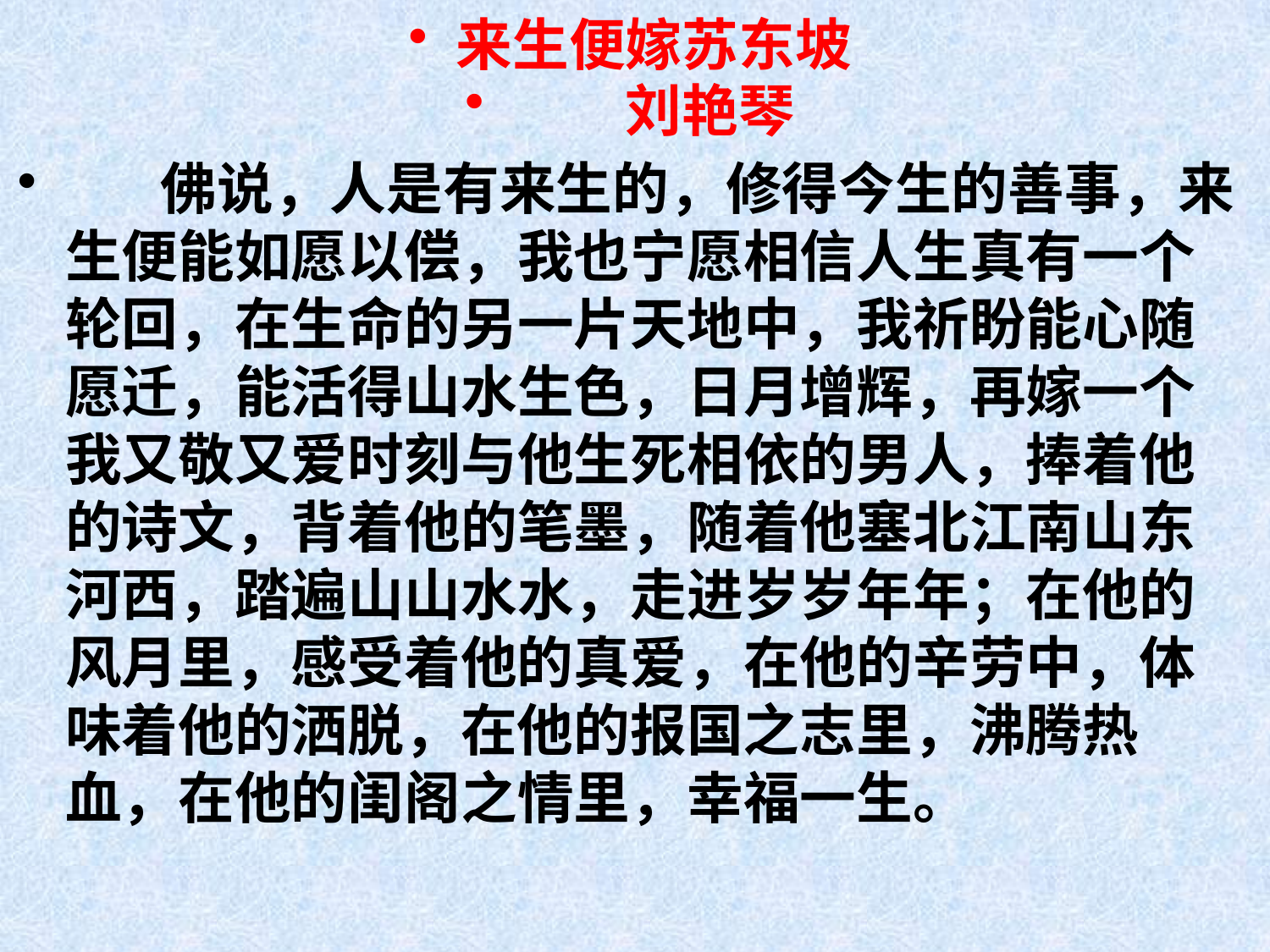

来生便嫁苏东坡
　　刘艳琴
　   佛说，人是有来生的，修得今生的善事，来生便能如愿以偿，我也宁愿相信人生真有一个轮回，在生命的另一片天地中，我祈盼能心随愿迁，能活得山水生色，日月增辉，再嫁一个我又敬又爱时刻与他生死相依的男人，捧着他的诗文，背着他的笔墨，随着他塞北江南山东河西，踏遍山山水水，走进岁岁年年；在他的风月里，感受着他的真爱，在他的辛劳中，体味着他的洒脱，在他的报国之志里，沸腾热血，在他的闺阁之情里，幸福一生。
#